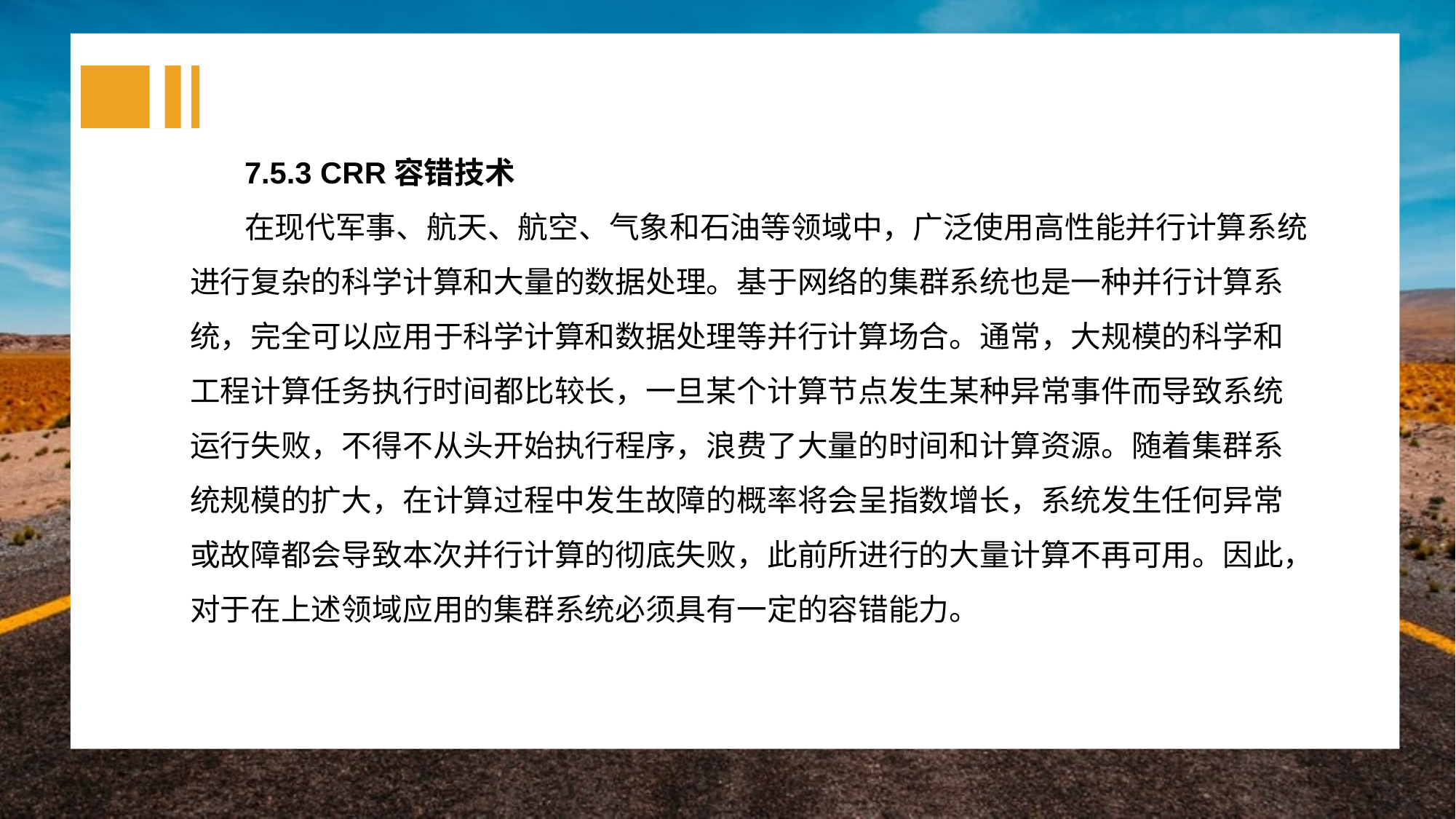

7.5.3 CRR容错技术
在现代军事、航天、航空、气象和石油等领域中，广泛使用高性能并行计算系统进行复杂的科学计算和大量的数据处理。基于网络的集群系统也是一种并行计算系统，完全可以应用于科学计算和数据处理等并行计算场合。通常，大规模的科学和工程计算任务执行时间都比较长，一旦某个计算节点发生某种异常事件而导致系统运行失败，不得不从头开始执行程序，浪费了大量的时间和计算资源。随着集群系统规模的扩大，在计算过程中发生故障的概率将会呈指数增长，系统发生任何异常或故障都会导致本次并行计算的彻底失败，此前所进行的大量计算不再可用。因此，对于在上述领域应用的集群系统必须具有一定的容错能力。